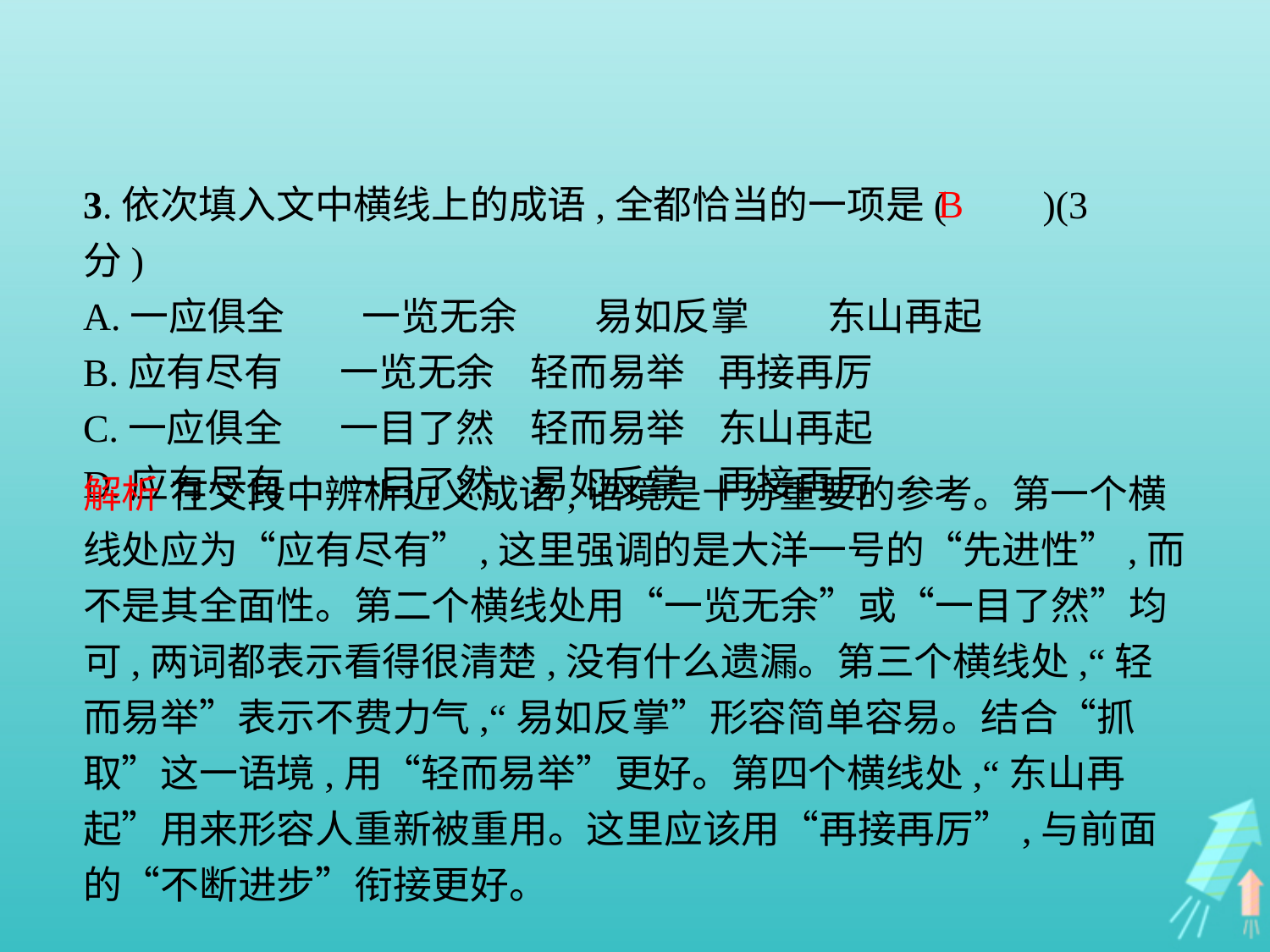

3.依次填入文中横线上的成语,全都恰当的一项是(　　)(3分)
A.一应俱全　　一览无余　　易如反掌　　东山再起
B.应有尽有	一览无余	轻而易举	再接再厉
C.一应俱全	一目了然	轻而易举	东山再起
D.应有尽有	一目了然	易如反掌	再接再厉
B
解析 在文段中辨析近义成语,语境是十分重要的参考。第一个横线处应为“应有尽有”,这里强调的是大洋一号的“先进性”,而不是其全面性。第二个横线处用“一览无余”或“一目了然”均可,两词都表示看得很清楚,没有什么遗漏。第三个横线处,“轻而易举”表示不费力气,“易如反掌”形容简单容易。结合“抓取”这一语境,用“轻而易举”更好。第四个横线处,“东山再起”用来形容人重新被重用。这里应该用“再接再厉”,与前面的“不断进步”衔接更好。